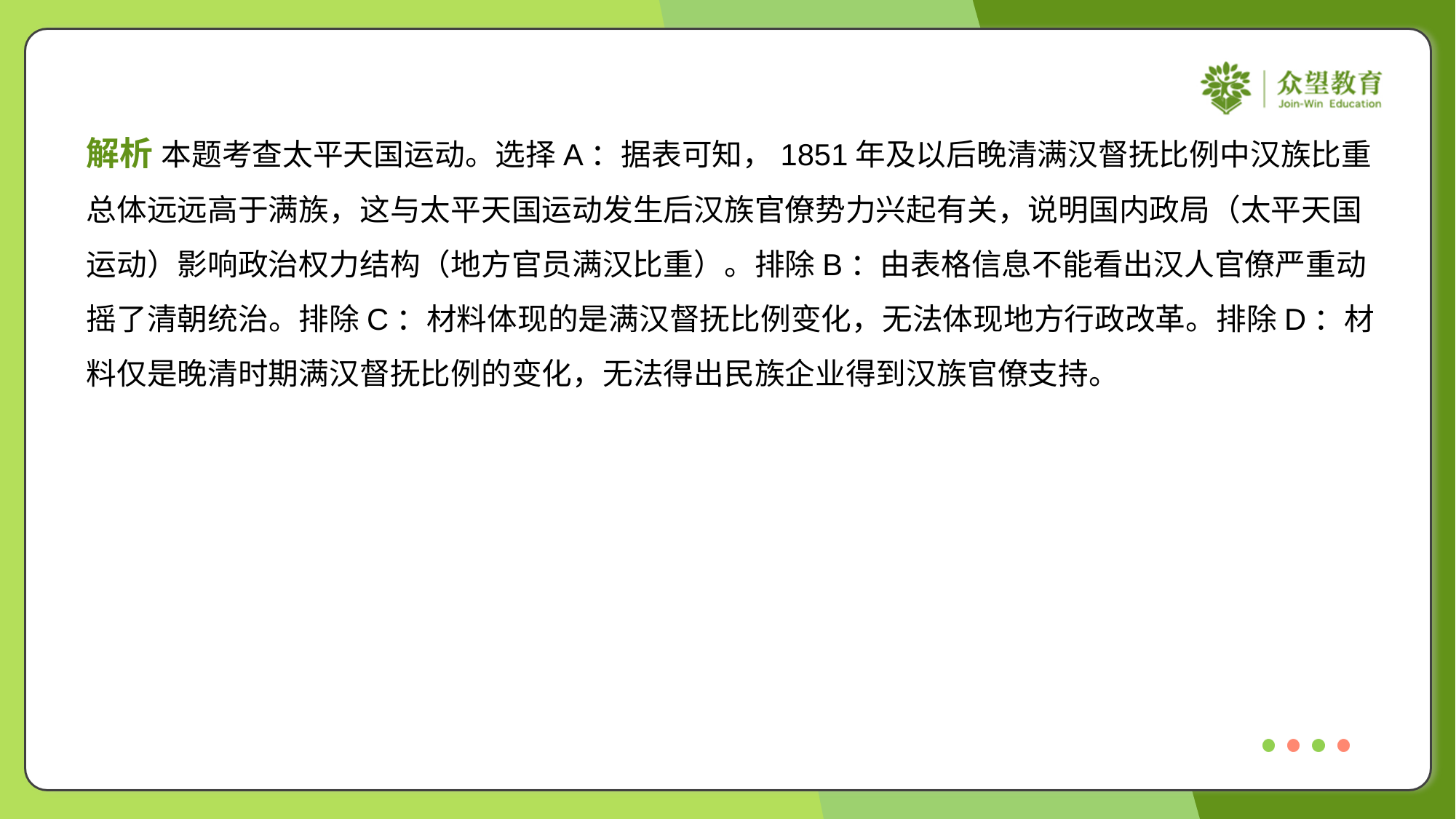

解析 本题考查太平天国运动。选择A：据表可知，1851年及以后晚清满汉督抚比例中汉族比重
总体远远高于满族，这与太平天国运动发生后汉族官僚势力兴起有关，说明国内政局（太平天国
运动）影响政治权力结构（地方官员满汉比重）。排除B：由表格信息不能看出汉人官僚严重动
摇了清朝统治。排除C：材料体现的是满汉督抚比例变化，无法体现地方行政改革。排除D：材
料仅是晚清时期满汉督抚比例的变化，无法得出民族企业得到汉族官僚支持。